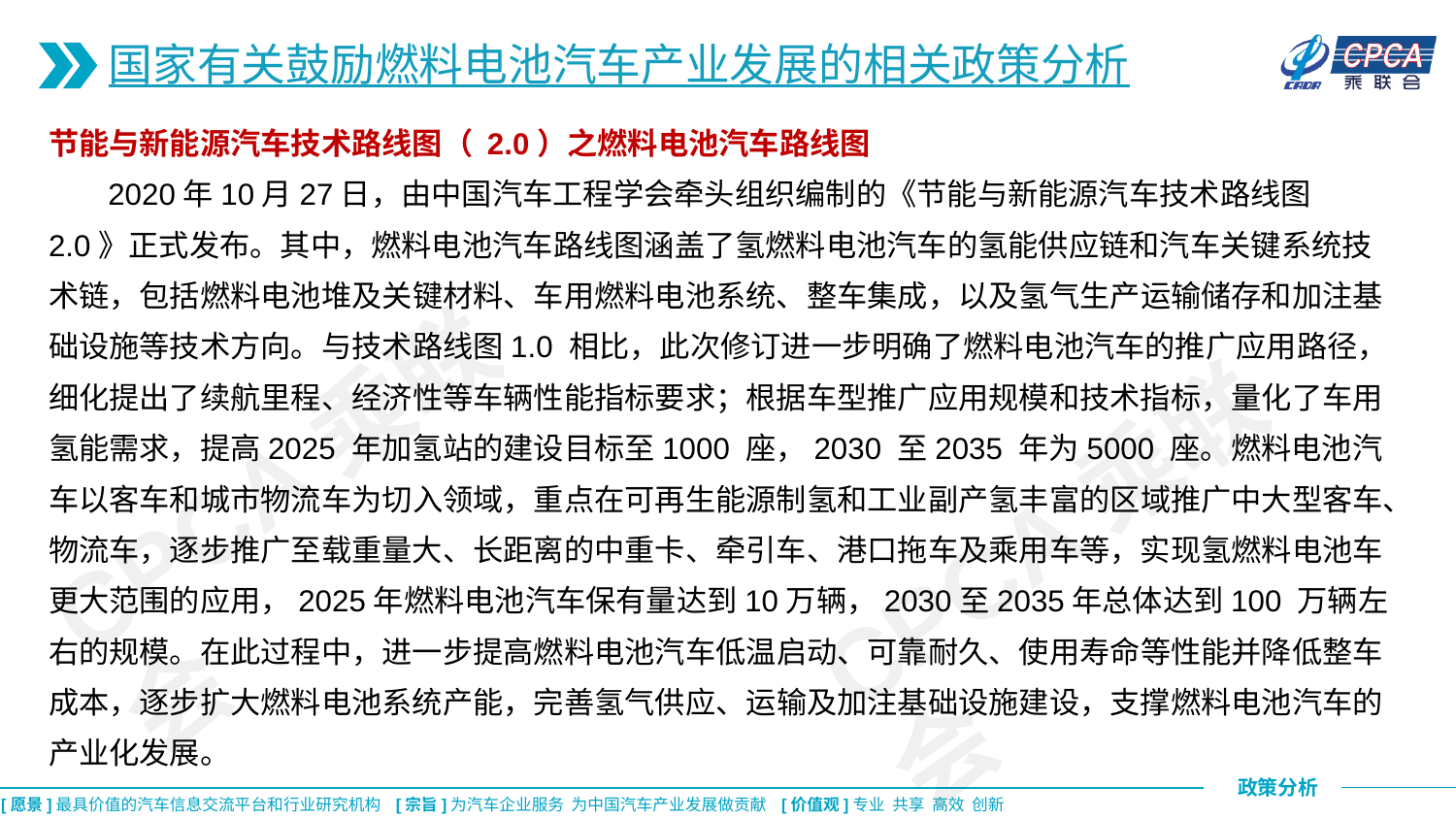

国家有关鼓励燃料电池汽车产业发展的相关政策分析
节能与新能源汽车技术路线图（ 2.0）之燃料电池汽车路线图
       2020年10月27日，由中国汽车工程学会牵头组织编制的《节能与新能源汽车技术路线图2.0》正式发布。其中，燃料电池汽车路线图涵盖了氢燃料电池汽车的氢能供应链和汽车关键系统技术链，包括燃料电池堆及关键材料、车用燃料电池系统、整车集成，以及氢气生产运输储存和加注基础设施等技术方向。与技术路线图1.0 相比，此次修订进一步明确了燃料电池汽车的推广应用路径，细化提出了续航里程、经济性等车辆性能指标要求；根据车型推广应用规模和技术指标，量化了车用氢能需求，提高2025 年加氢站的建设目标至1000 座，2030 至2035 年为5000 座。燃料电池汽车以客车和城市物流车为切入领域，重点在可再生能源制氢和工业副产氢丰富的区域推广中大型客车、物流车，逐步推广至载重量大、长距离的中重卡、牵引车、港口拖车及乘用车等，实现氢燃料电池车更大范围的应用，2025年燃料电池汽车保有量达到10万辆，2030至2035年总体达到100 万辆左右的规模。在此过程中，进一步提高燃料电池汽车低温启动、可靠耐久、使用寿命等性能并降低整车成本，逐步扩大燃料电池系统产能，完善氢气供应、运输及加注基础设施建设，支撑燃料电池汽车的产业化发展。
CPCA乘联会
CPCA乘联会